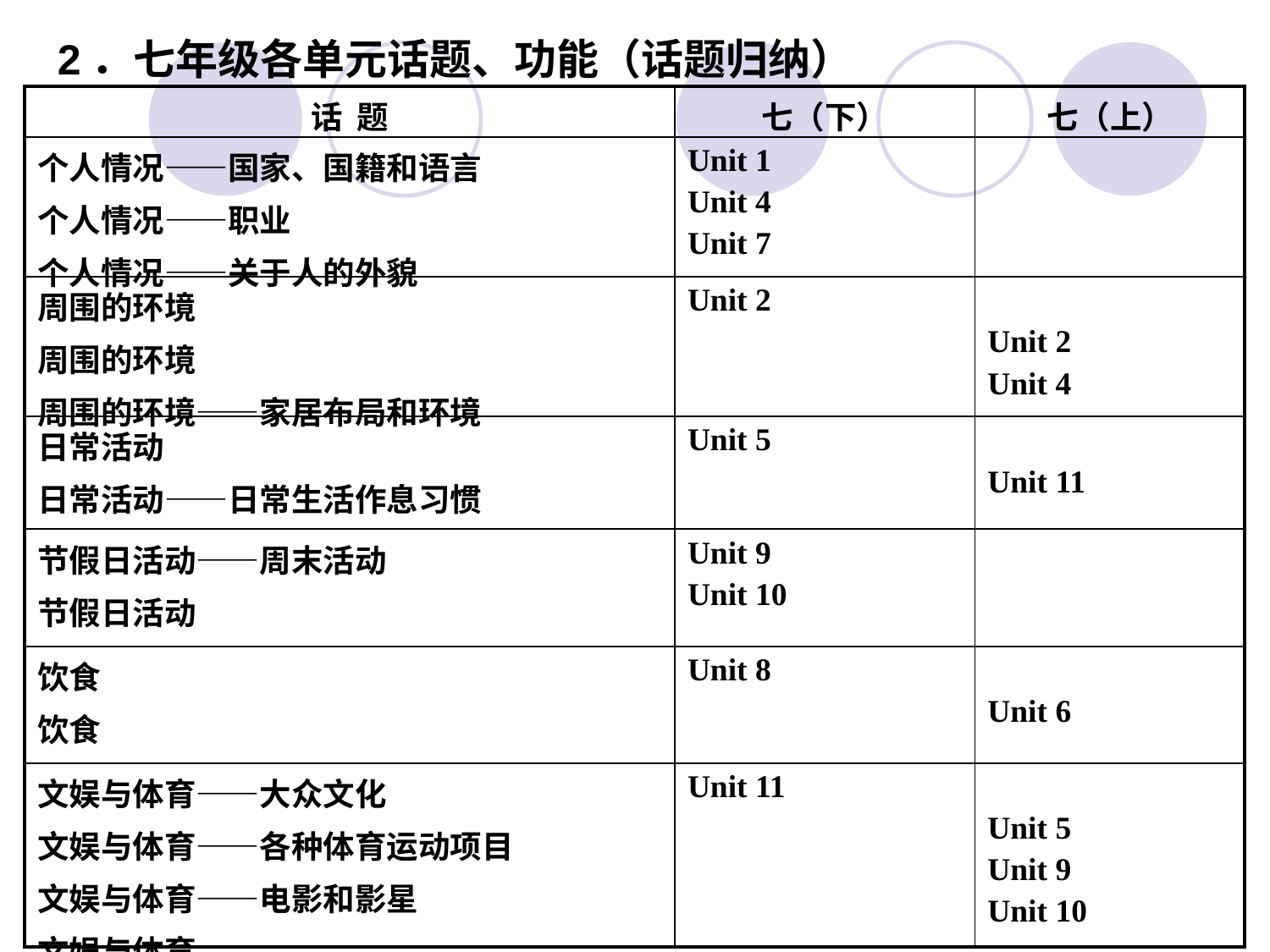

2．七年级各单元话题、功能（话题归纳）
| 话 题 | 七（下） | 七（上） |
| --- | --- | --- |
| 个人情况——国家、国籍和语言 个人情况——职业 个人情况——关于人的外貌 | Unit 1 Unit 4 Unit 7 |  |
| 周围的环境 周围的环境 周围的环境——家居布局和环境 | Unit 2 | Unit 2 Unit 4 |
| 日常活动 日常活动——日常生活作息习惯 | Unit 5 | Unit 11 |
| 节假日活动——周末活动 节假日活动 | Unit 9 Unit 10 |  |
| 饮食 饮食 | Unit 8 | Unit 6 |
| 文娱与体育——大众文化 文娱与体育——各种体育运动项目 文娱与体育——电影和影星 文娱与体育 | Unit 11 | Unit 5 Unit 9 Unit 10 |